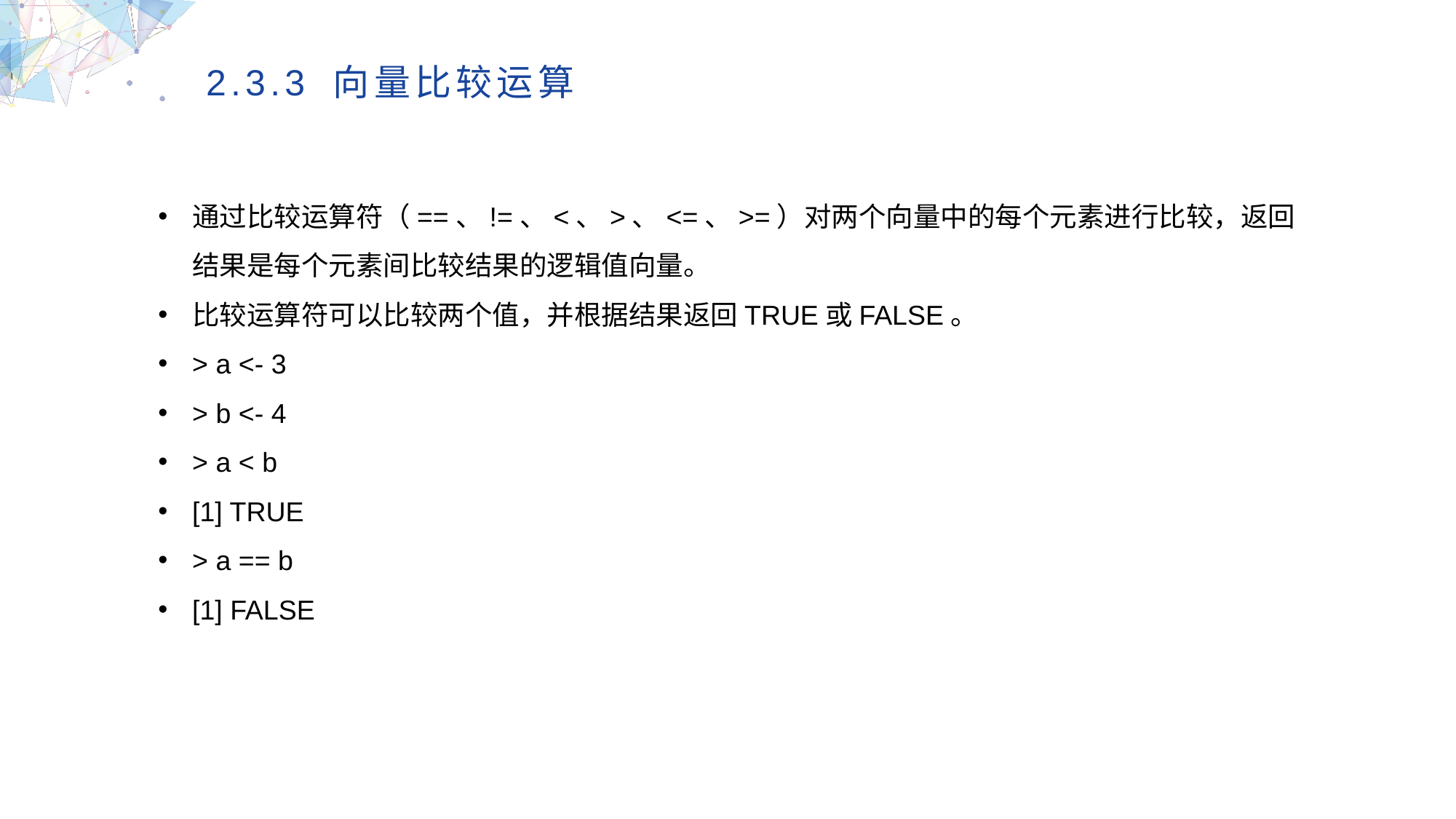

2.3.3 向量比较运算
通过比较运算符（==、!=、<、>、<=、>=）对两个向量中的每个元素进行比较，返回结果是每个元素间比较结果的逻辑值向量。
比较运算符可以比较两个值，并根据结果返回TRUE或FALSE。
> a <- 3
> b <- 4
> a < b
[1] TRUE
> a == b
[1] FALSE
MULTIPURPOSE PRESENTATION TEMPLATE | UNIQUE DESIGN
Welcome Message
Please replace text, click add relevant headline, modify the text content, also can copy your content to this directly. Please replace text, click add relevant headline, modify the text content, also can copy your content to this directly.